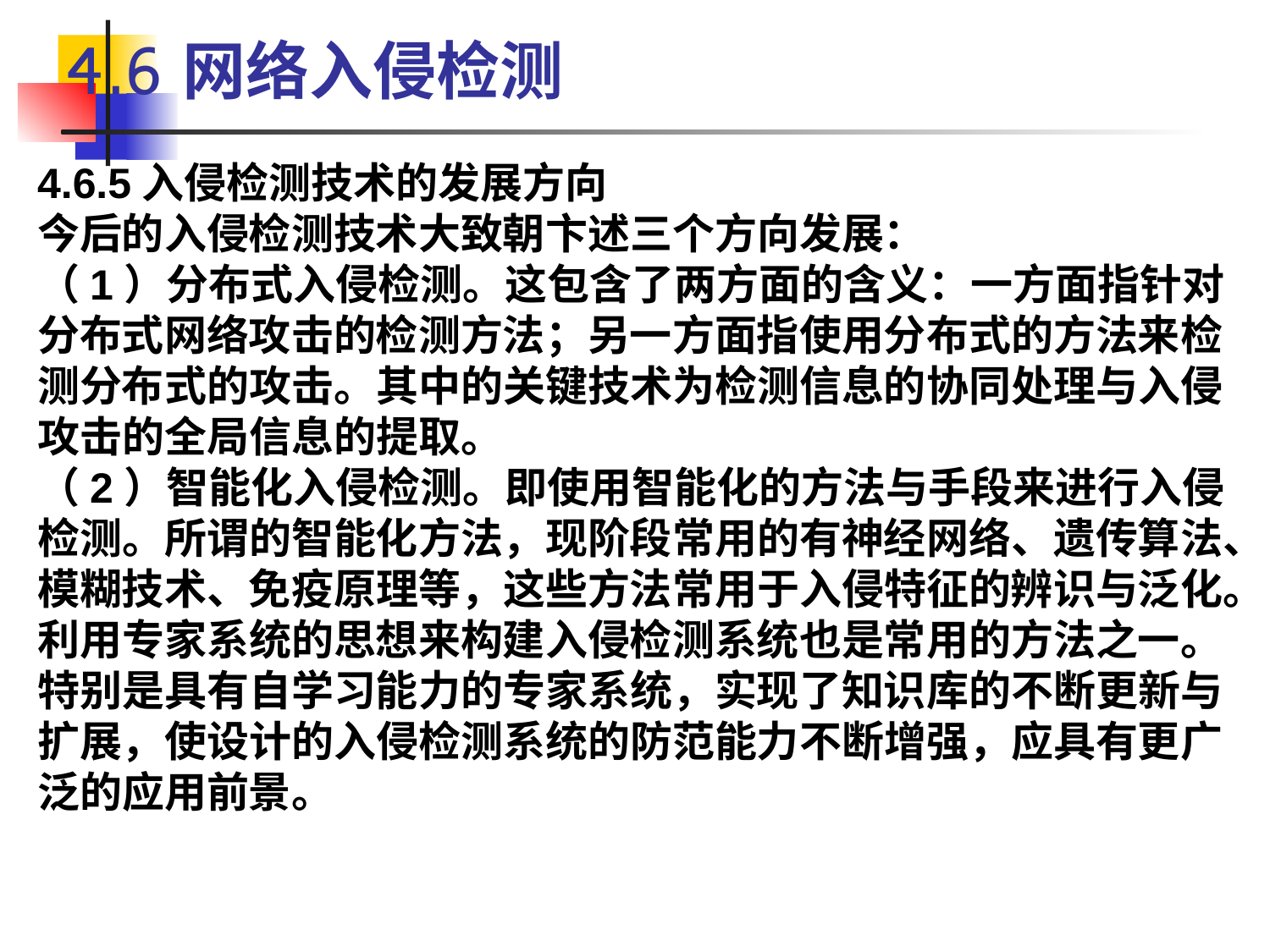

4.6网络入侵检测
4.6.5入侵检测技术的发展方向
今后的入侵检测技术大致朝卞述三个方向发展：
（1）分布式入侵检测。这包含了两方面的含义：一方面指针对分布式网络攻击的检测方法；另一方面指使用分布式的方法来检测分布式的攻击。其中的关键技术为检测信息的协同处理与入侵攻击的全局信息的提取。
（2）智能化入侵检测。即使用智能化的方法与手段来进行入侵检测。所谓的智能化方法，现阶段常用的有神经网络、遗传算法、模糊技术、免疫原理等，这些方法常用于入侵特征的辨识与泛化。利用专家系统的思想来构建入侵检测系统也是常用的方法之一。特别是具有自学习能力的专家系统，实现了知识库的不断更新与扩展，使设计的入侵检测系统的防范能力不断增强，应具有更广泛的应用前景。